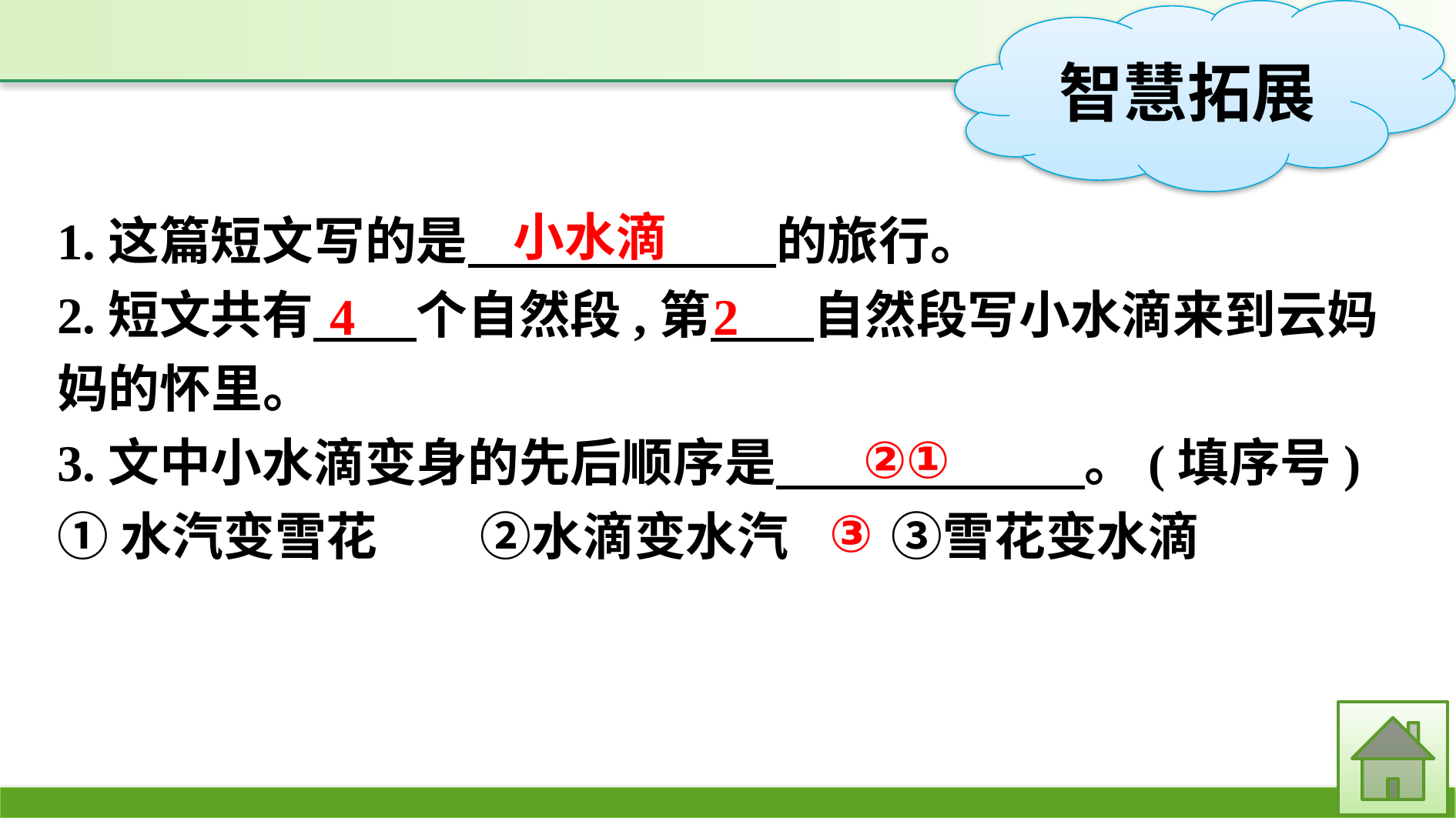

小水滴
1.这篇短文写的是　　　　　　的旅行。
2.短文共有　　个自然段,第　　自然段写小水滴来到云妈妈的怀里。
3.文中小水滴变身的先后顺序是　　　　　　。(填序号)
①水汽变雪花　　②水滴变水汽　　③雪花变水滴
2
4
②①③